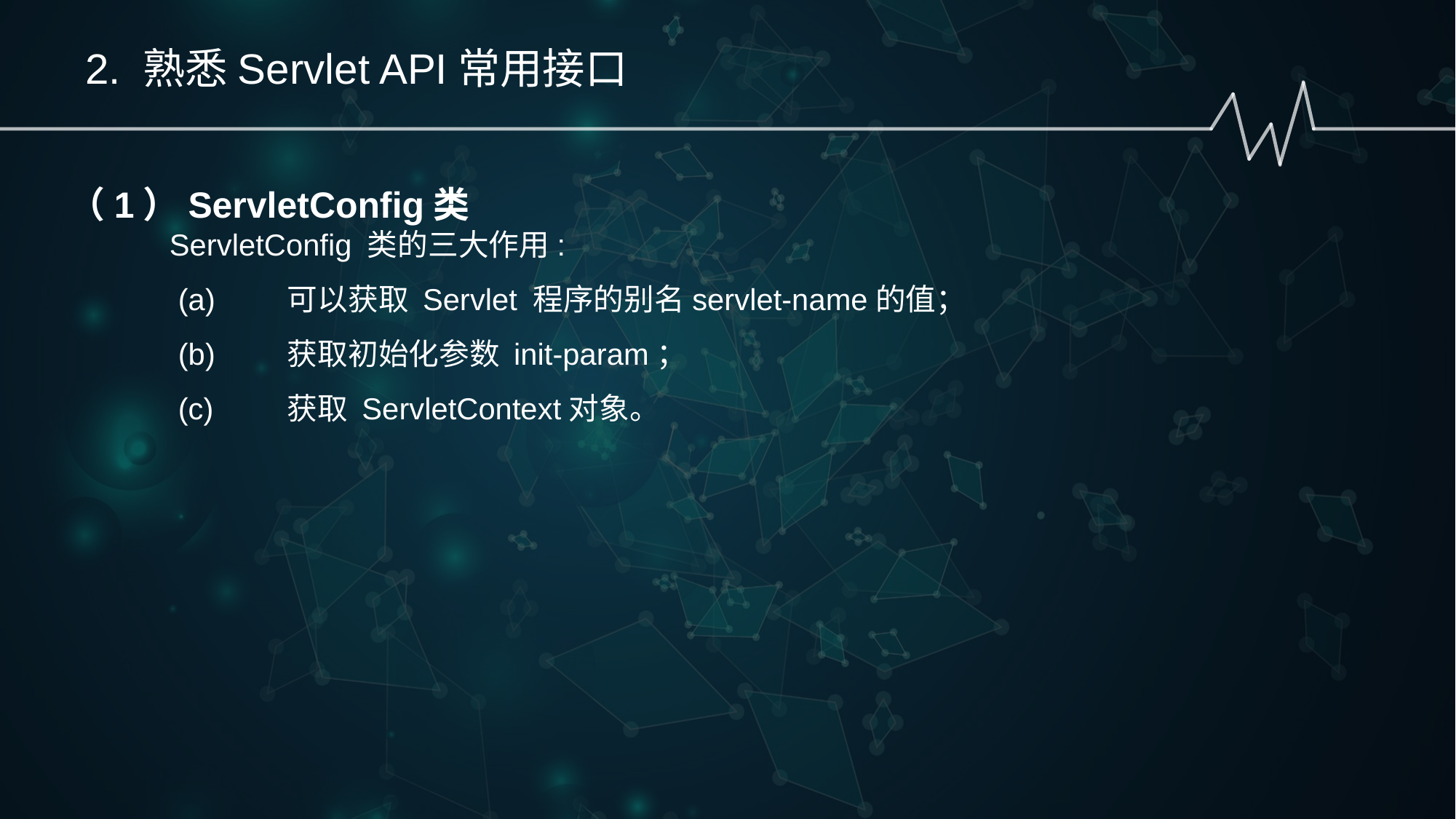

2. 熟悉Servlet API常用接口
（1）ServletConfig类
      ServletConfig 类的三大作用:
(a)	可以获取 Servlet 程序的别名servlet-name的值；
(b)	获取初始化参数 init-param；
(c)	获取 ServletContext对象。